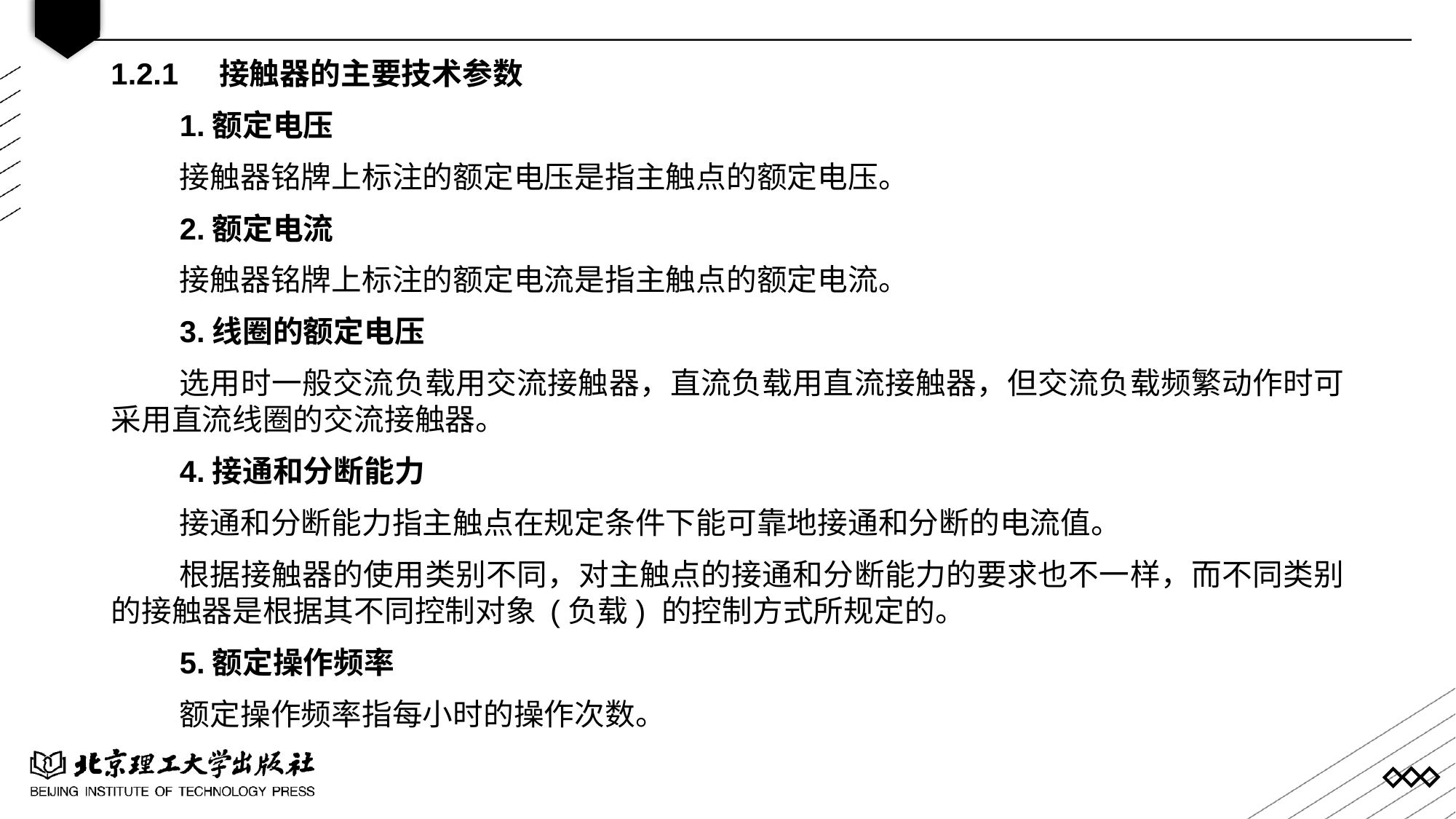

1.2.1    接触器的主要技术参数
1.额定电压
接触器铭牌上标注的额定电压是指主触点的额定电压。
2.额定电流
接触器铭牌上标注的额定电流是指主触点的额定电流。
3.线圈的额定电压
选用时一般交流负载用交流接触器，直流负载用直流接触器，但交流负载频繁动作时可采用直流线圈的交流接触器。
4.接通和分断能力
接通和分断能力指主触点在规定条件下能可靠地接通和分断的电流值。
根据接触器的使用类别不同，对主触点的接通和分断能力的要求也不一样，而不同类别的接触器是根据其不同控制对象 (负载) 的控制方式所规定的。
5.额定操作频率
额定操作频率指每小时的操作次数。